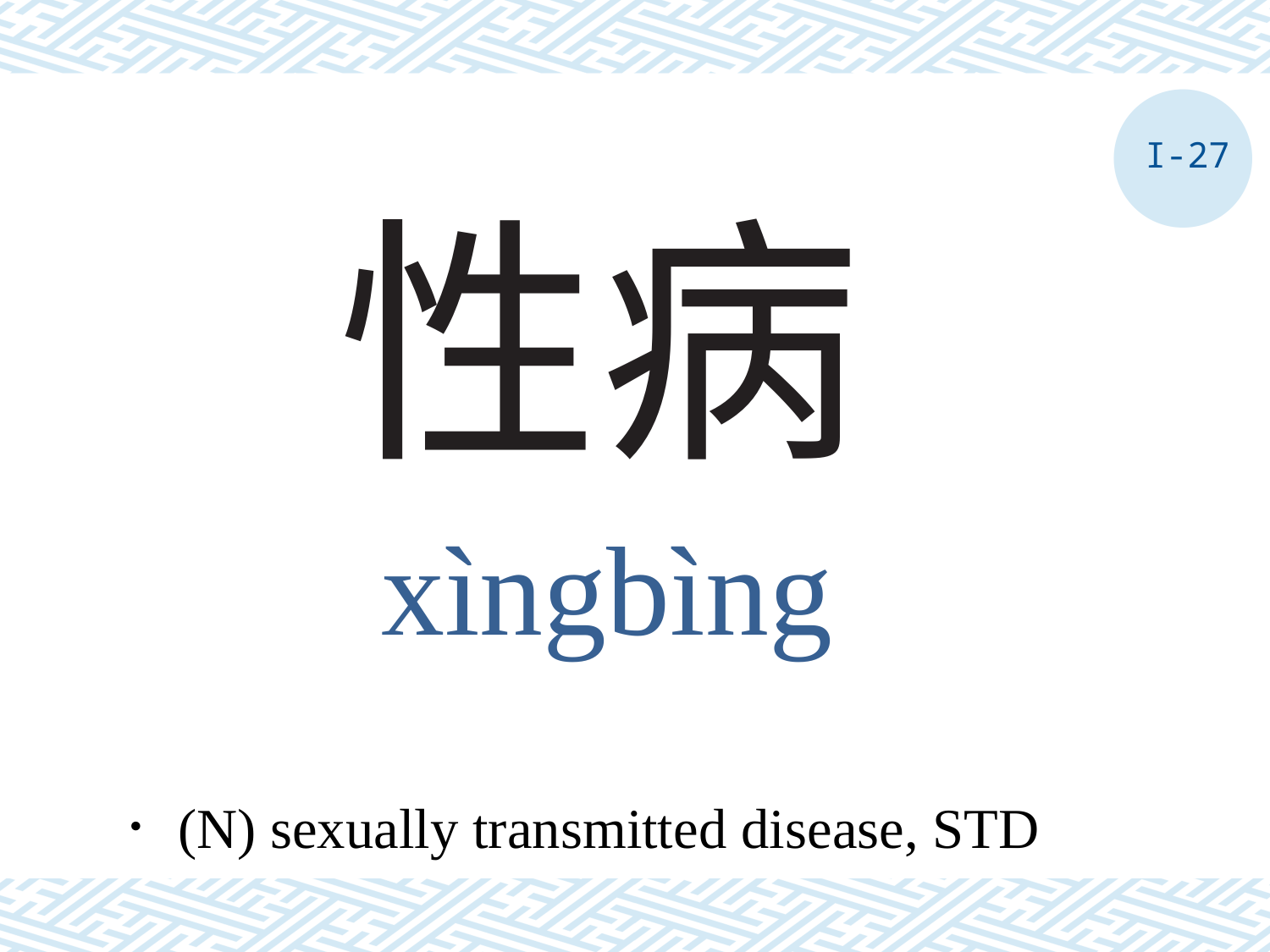

I-27

# 性病
xìngbìng
．(N) sexually transmitted disease, STD